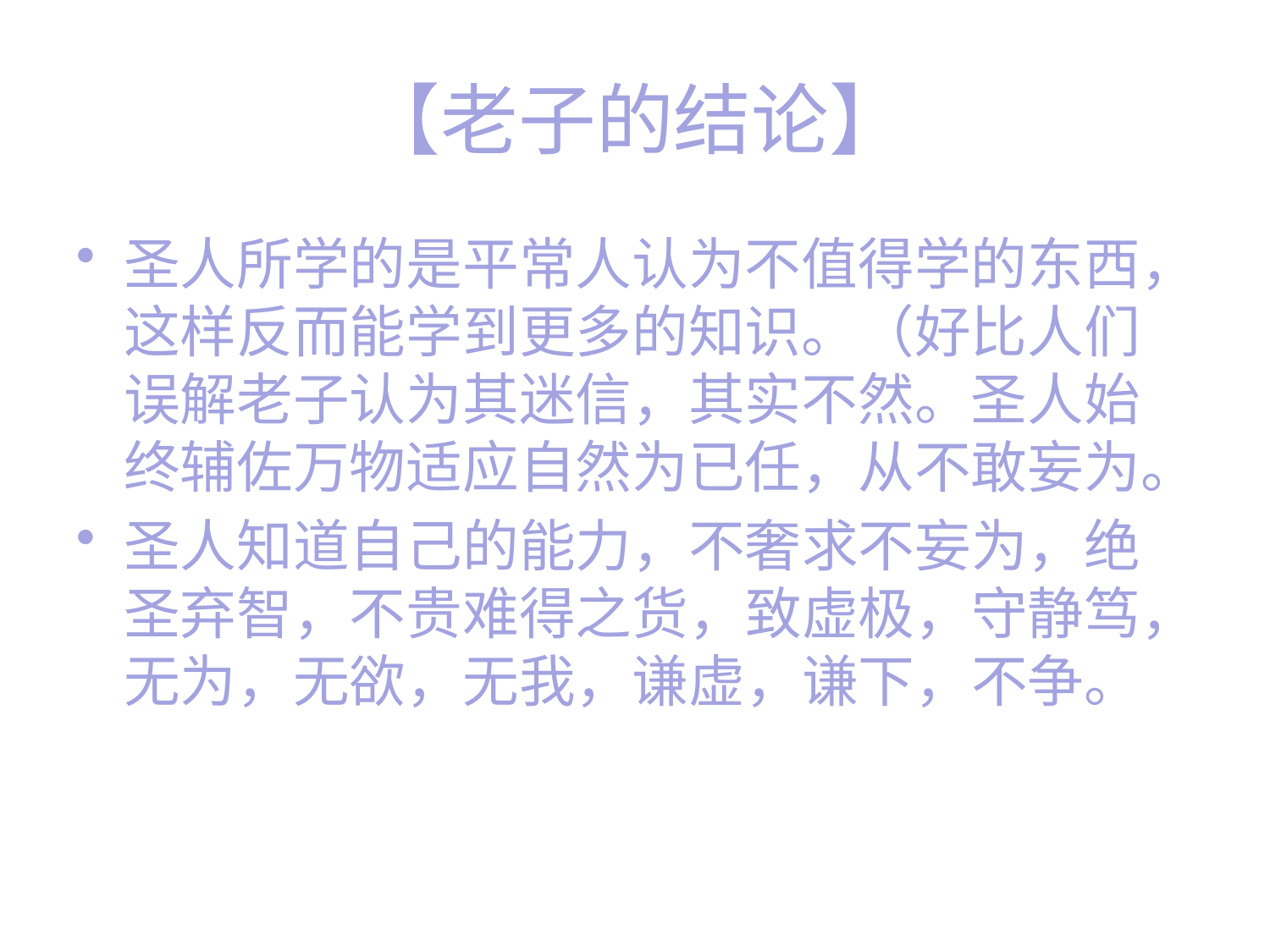

# 【老子的结论】
圣人所学的是平常人认为不值得学的东西，这样反而能学到更多的知识。（好比人们误解老子认为其迷信，其实不然。圣人始终辅佐万物适应自然为已任，从不敢妄为。
圣人知道自己的能力，不奢求不妄为，绝圣弃智，不贵难得之货，致虚极，守静笃，无为，无欲，无我，谦虚，谦下，不争。